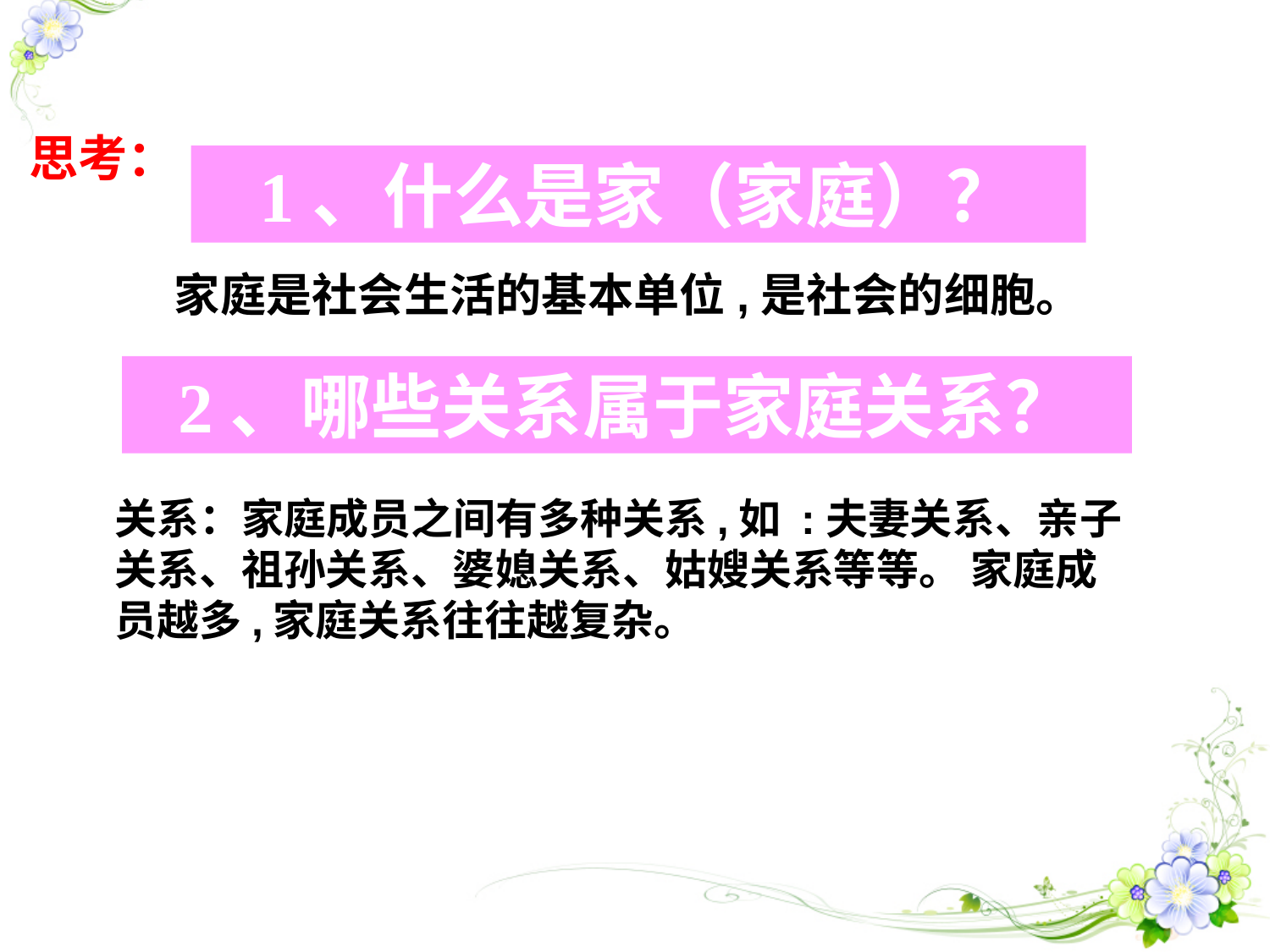

思考：
1、什么是家（家庭）？
　　家庭是社会生活的基本单位,是社会的细胞。
2、哪些关系属于家庭关系？
关系：家庭成员之间有多种关系,如 :夫妻关系、亲子关系、祖孙关系、婆媳关系、姑嫂关系等等。 家庭成员越多,家庭关系往往越复杂。